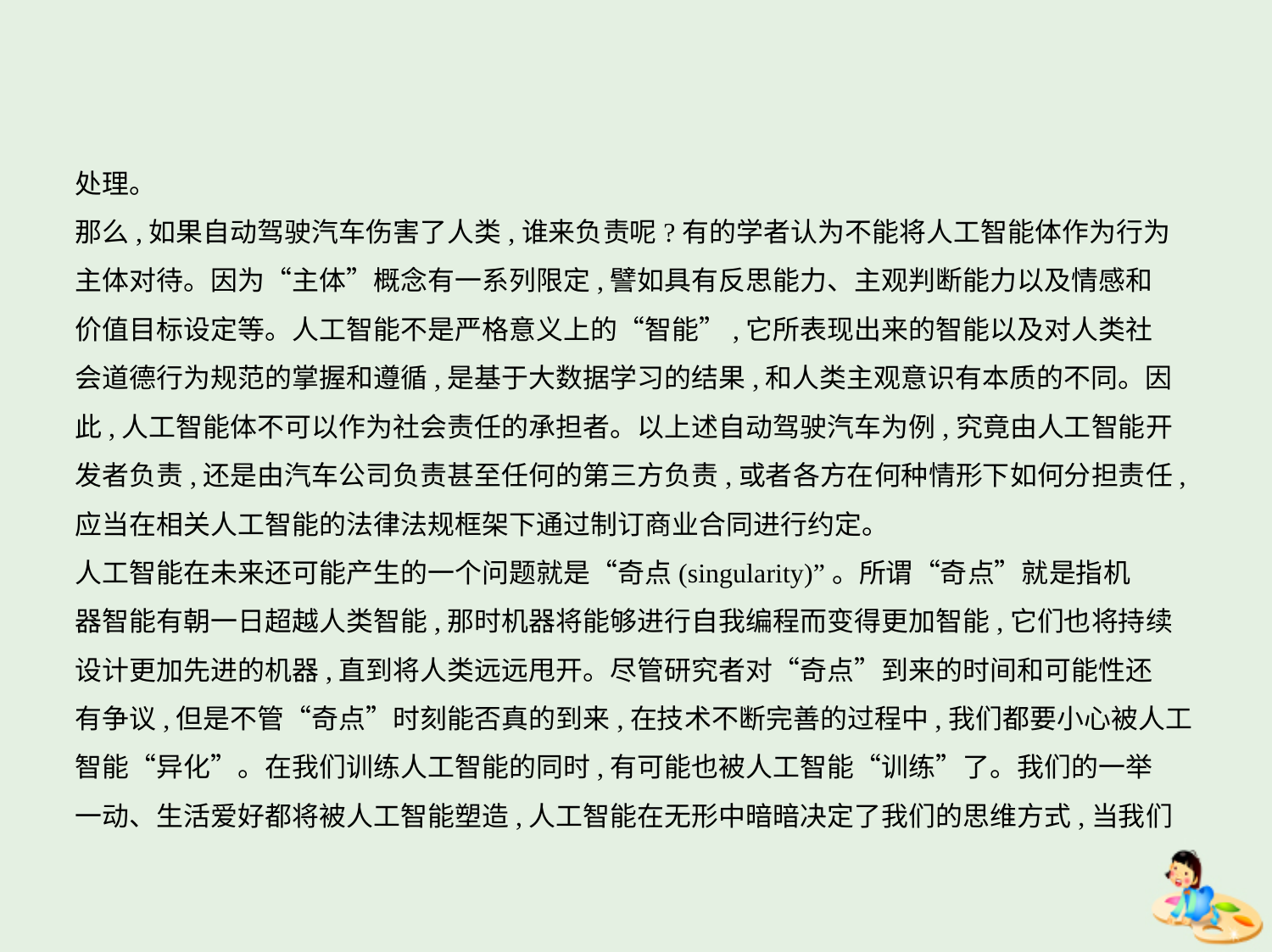

处理。
那么,如果自动驾驶汽车伤害了人类,谁来负责呢?有的学者认为不能将人工智能体作为行为
主体对待。因为“主体”概念有一系列限定,譬如具有反思能力、主观判断能力以及情感和
价值目标设定等。人工智能不是严格意义上的“智能”,它所表现出来的智能以及对人类社
会道德行为规范的掌握和遵循,是基于大数据学习的结果,和人类主观意识有本质的不同。因
此,人工智能体不可以作为社会责任的承担者。以上述自动驾驶汽车为例,究竟由人工智能开
发者负责,还是由汽车公司负责甚至任何的第三方负责,或者各方在何种情形下如何分担责任,
应当在相关人工智能的法律法规框架下通过制订商业合同进行约定。
人工智能在未来还可能产生的一个问题就是“奇点(singularity)”。所谓“奇点”就是指机
器智能有朝一日超越人类智能,那时机器将能够进行自我编程而变得更加智能,它们也将持续
设计更加先进的机器,直到将人类远远甩开。尽管研究者对“奇点”到来的时间和可能性还
有争议,但是不管“奇点”时刻能否真的到来,在技术不断完善的过程中,我们都要小心被人工
智能“异化”。在我们训练人工智能的同时,有可能也被人工智能“训练”了。我们的一举
一动、生活爱好都将被人工智能塑造,人工智能在无形中暗暗决定了我们的思维方式,当我们